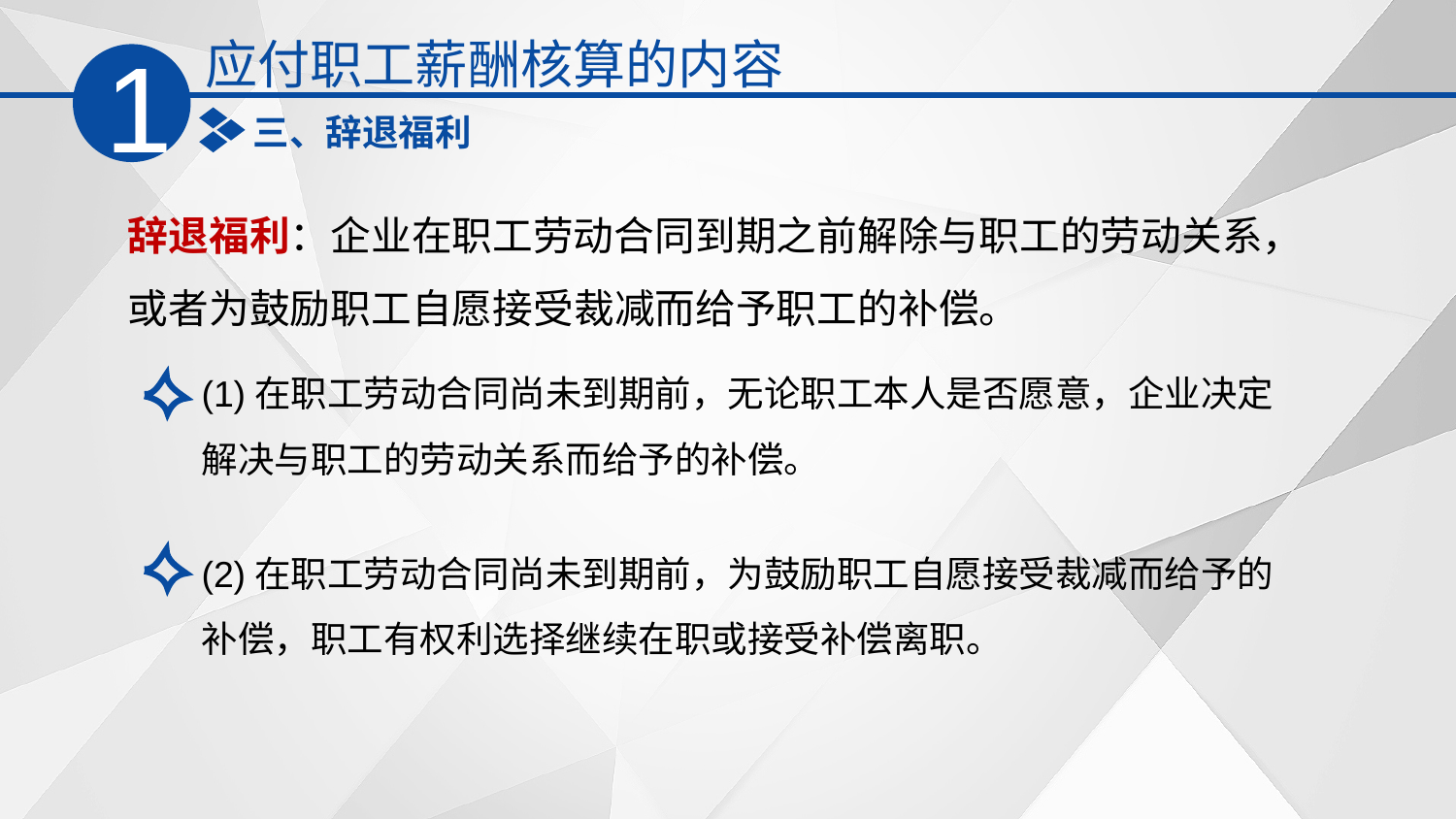

应付职工薪酬核算的内容
1

三、辞退福利

辞退福利：企业在职工劳动合同到期之前解除与职工的劳动关系，或者为鼓励职工自愿接受裁减而给予职工的补偿。
(1)在职工劳动合同尚未到期前，无论职工本人是否愿意，企业决定解决与职工的劳动关系而给予的补偿。

(2)在职工劳动合同尚未到期前，为鼓励职工自愿接受裁减而给予的补偿，职工有权利选择继续在职或接受补偿离职。